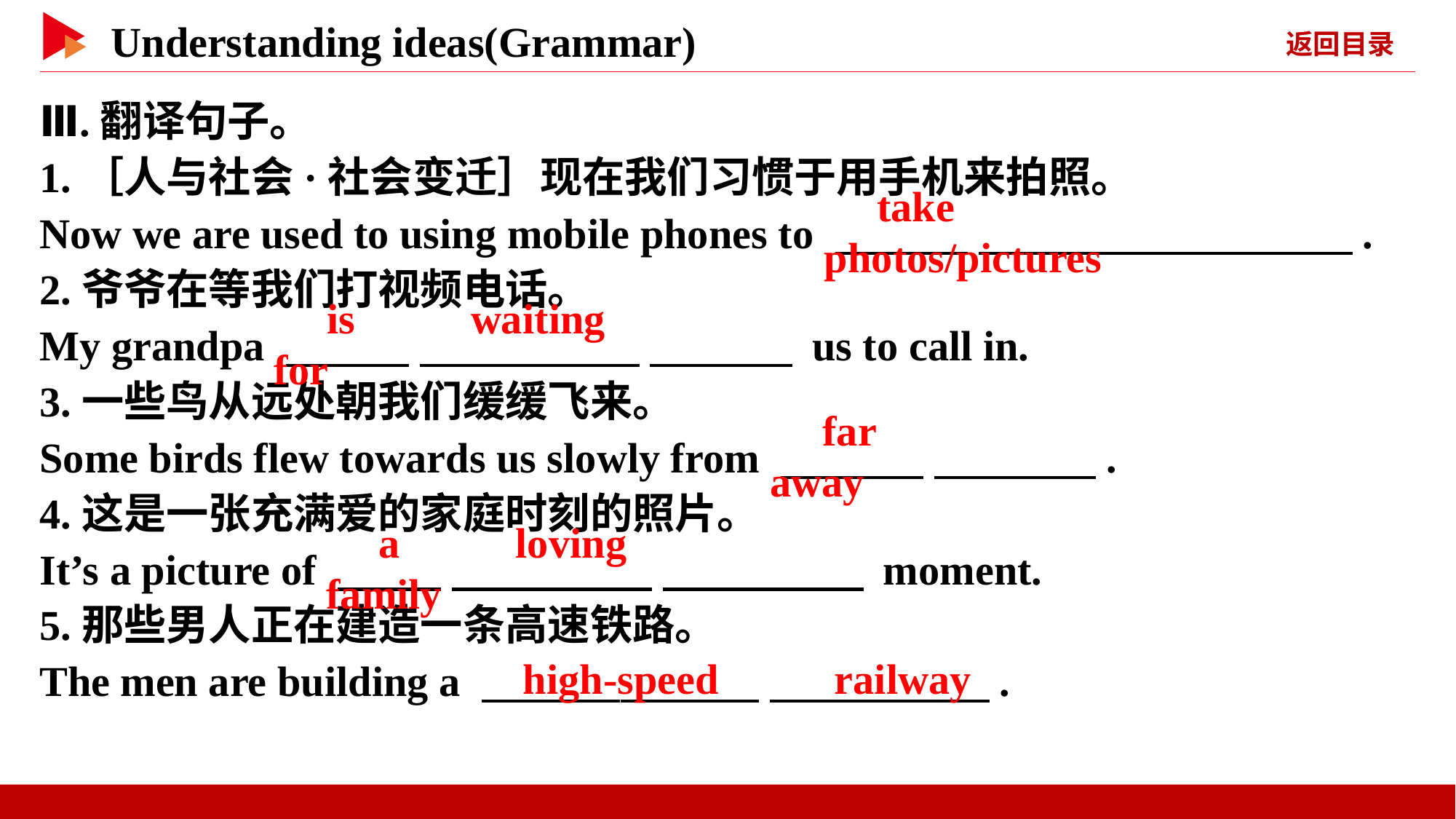

Ⅲ.翻译句子。
1.［人与社会·社会变迁］现在我们习惯于用手机来拍照。
Now we are used to using mobile phones to 　     　 　                              　.
2.爷爷在等我们打视频电话。
My grandpa 　    　 　              　 　      　 us to call in.
3.一些鸟从远处朝我们缓缓飞来。
Some birds flew towards us slowly from 　      　 　        　.
4.这是一张充满爱的家庭时刻的照片。
It’s a picture of 　  　 　            　 　            　 moment.
5.那些男人正在建造一条高速铁路。
The men are building a 　                    　 　              　.
　take　 　photos/pictures
　is　 　waiting　 　for
　far　 　away
　a　 　loving　 　family
　high-speed　 　railway